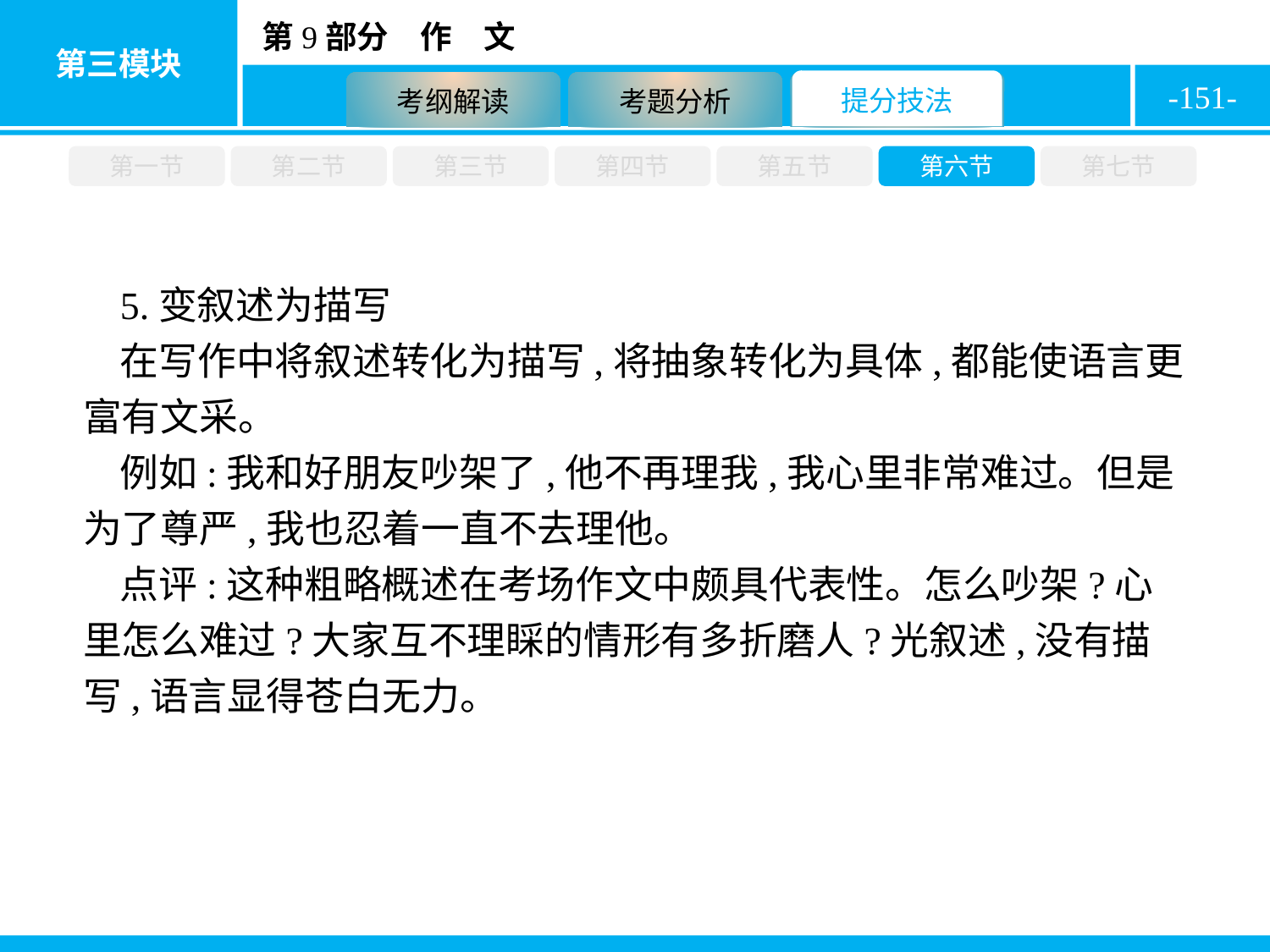

-151-
第一节
第二节
第三节
第四节
第五节
第六节
第七节
5.变叙述为描写
在写作中将叙述转化为描写,将抽象转化为具体,都能使语言更富有文采。
例如:我和好朋友吵架了,他不再理我,我心里非常难过。但是为了尊严,我也忍着一直不去理他。
点评:这种粗略概述在考场作文中颇具代表性。怎么吵架?心里怎么难过?大家互不理睬的情形有多折磨人?光叙述,没有描写,语言显得苍白无力。